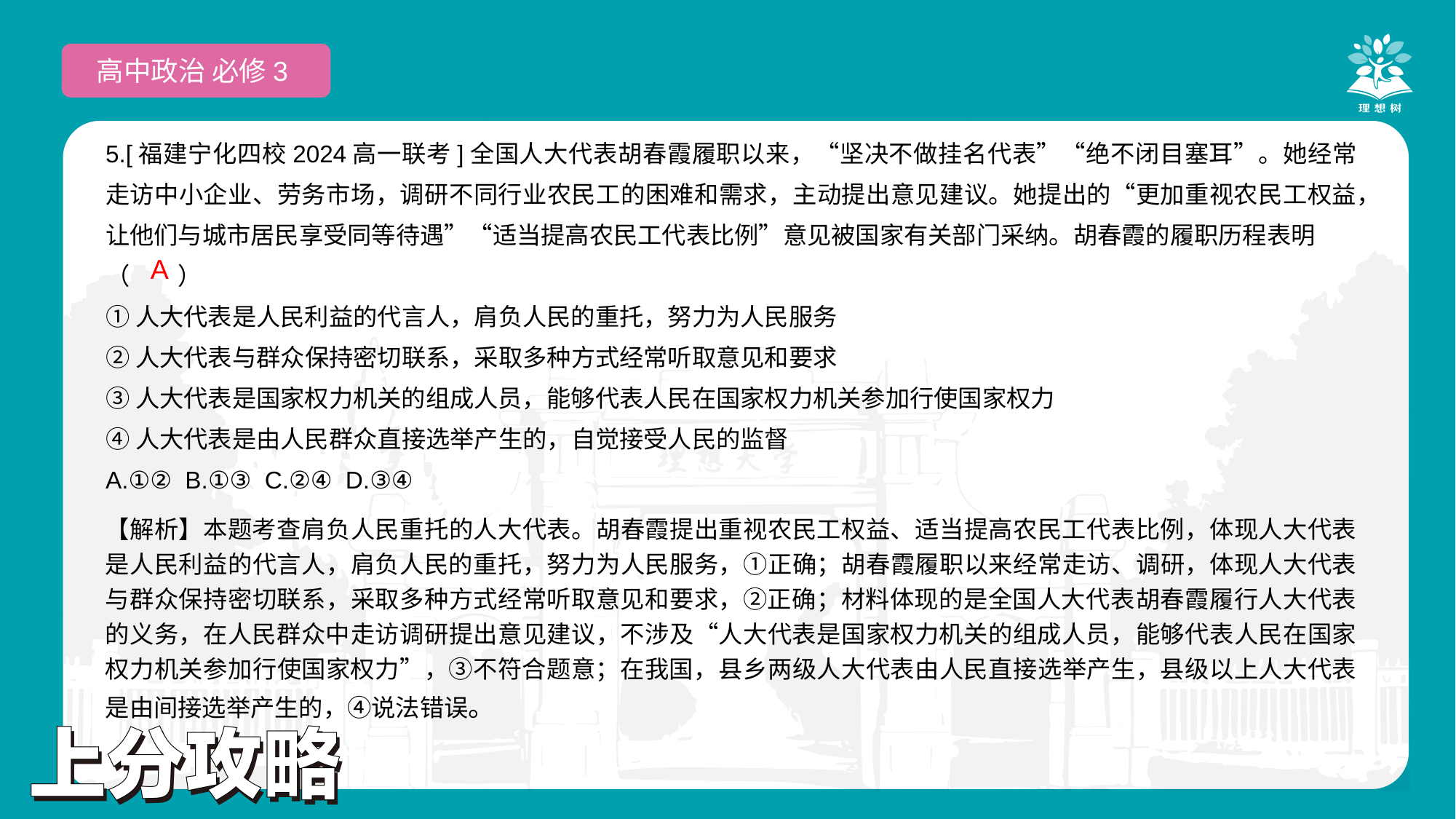

高中政治 必修3
5.[福建宁化四校2024高一联考]全国人大代表胡春霞履职以来，“坚决不做挂名代表”“绝不闭目塞耳”。她经常走访中小企业、劳务市场，调研不同行业农民工的困难和需求，主动提出意见建议。她提出的“更加重视农民工权益，让他们与城市居民享受同等待遇”“适当提高农民工代表比例”意见被国家有关部门采纳。胡春霞的履职历程表明
（　　）
①人大代表是人民利益的代言人，肩负人民的重托，努力为人民服务
②人大代表与群众保持密切联系，采取多种方式经常听取意见和要求
③人大代表是国家权力机关的组成人员，能够代表人民在国家权力机关参加行使国家权力
④人大代表是由人民群众直接选举产生的，自觉接受人民的监督
A.①②  B.①③  C.②④  D.③④
 A
【解析】本题考查肩负人民重托的人大代表。胡春霞提出重视农民工权益、适当提高农民工代表比例，体现人大代表是人民利益的代言人，肩负人民的重托，努力为人民服务，①正确；胡春霞履职以来经常走访、调研，体现人大代表与群众保持密切联系，采取多种方式经常听取意见和要求，②正确；材料体现的是全国人大代表胡春霞履行人大代表的义务，在人民群众中走访调研提出意见建议，不涉及“人大代表是国家权力机关的组成人员，能够代表人民在国家权力机关参加行使国家权力”，③不符合题意；在我国，县乡两级人大代表由人民直接选举产生，县级以上人大代表是由间接选举产生的，④说法错误。